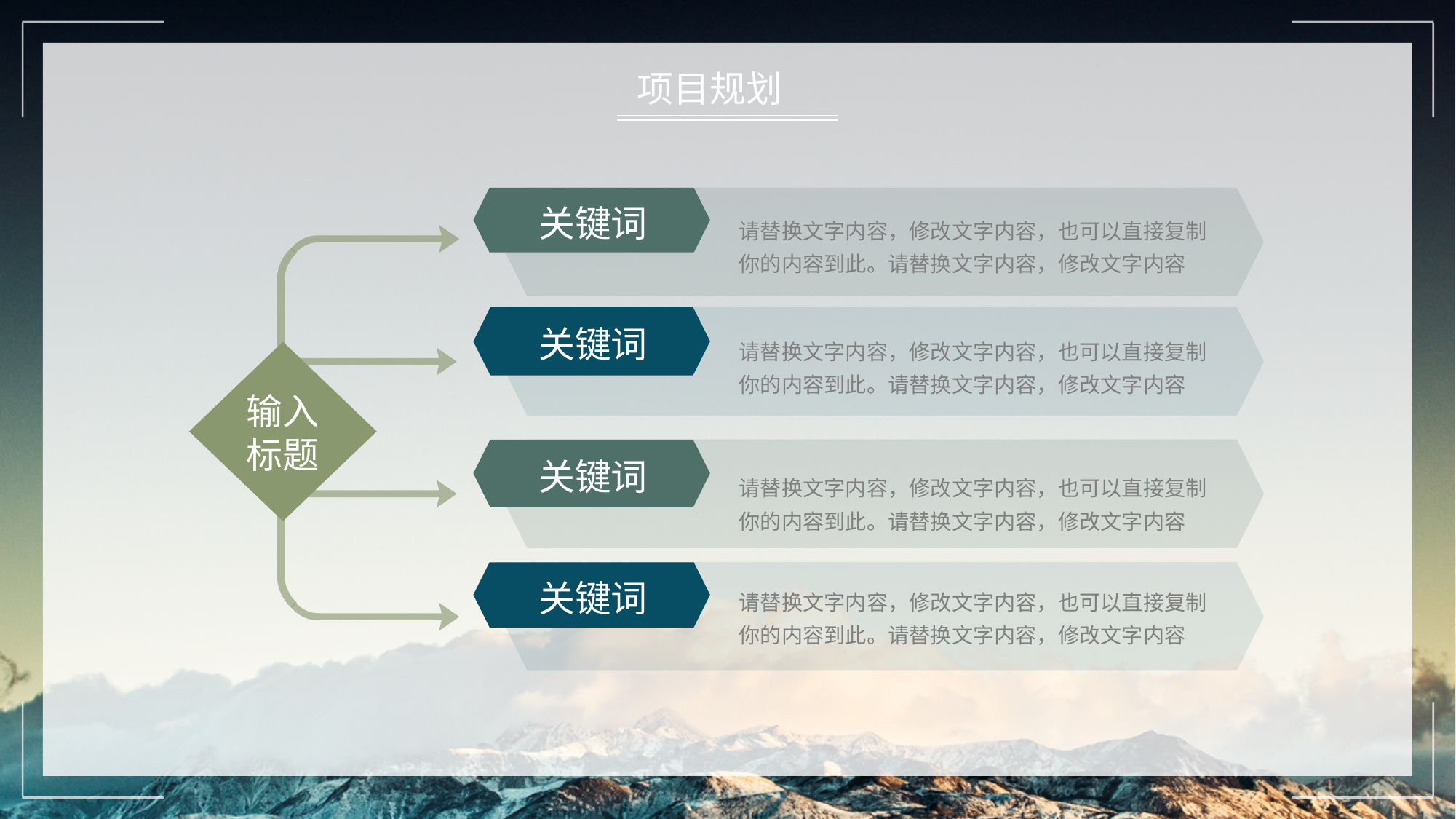

项目规划

关键词
请替换文字内容，修改文字内容，也可以直接复制你的内容到此。请替换文字内容，修改文字内容

关键词
请替换文字内容，修改文字内容，也可以直接复制你的内容到此。请替换文字内容，修改文字内容

输入标题

关键词

请替换文字内容，修改文字内容，也可以直接复制你的内容到此。请替换文字内容，修改文字内容

关键词
请替换文字内容，修改文字内容，也可以直接复制你的内容到此。请替换文字内容，修改文字内容